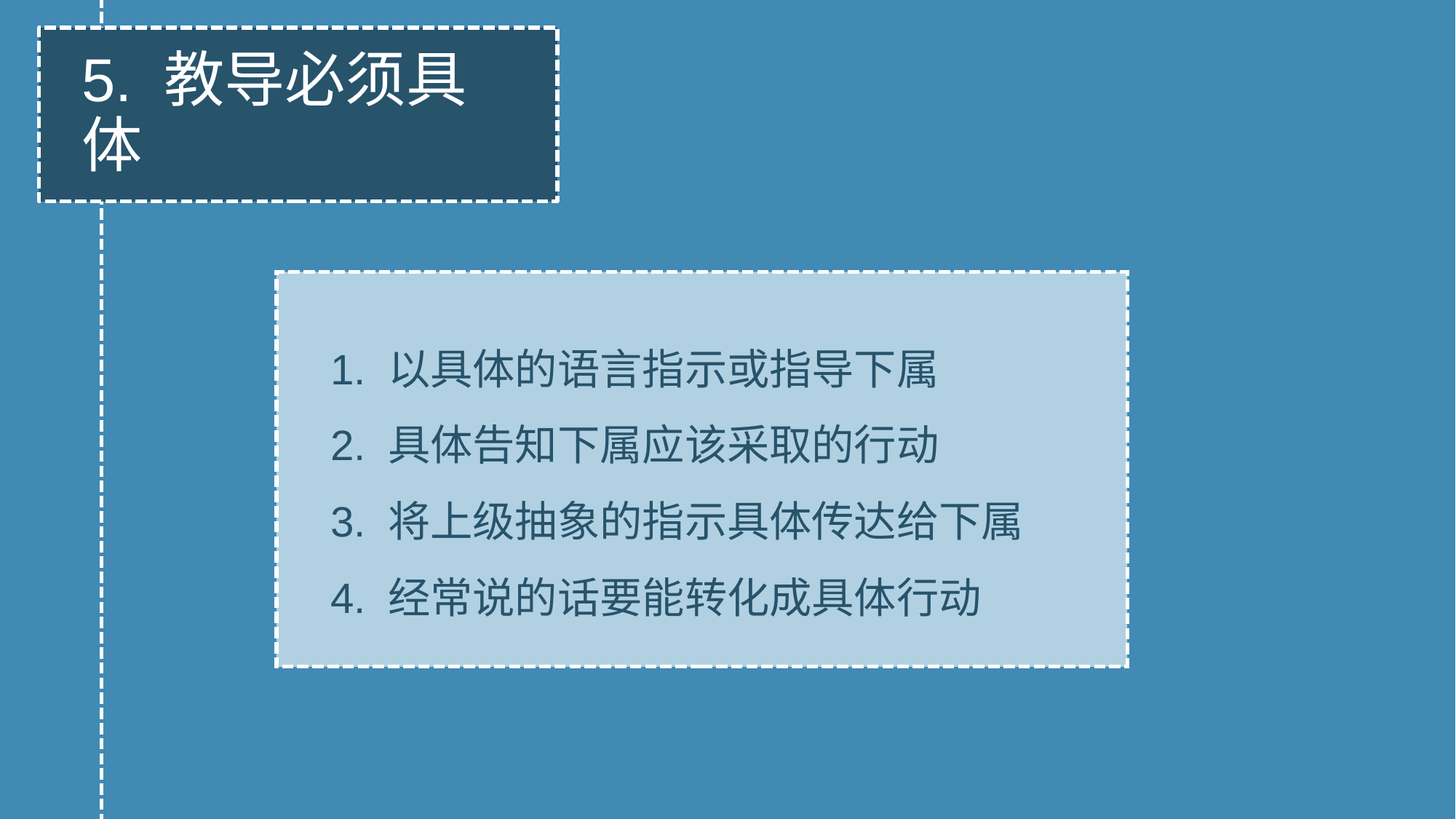

5. 教导必须具体
1. 以具体的语言指示或指导下属
2. 具体告知下属应该采取的行动
3. 将上级抽象的指示具体传达给下属
4. 经常说的话要能转化成具体行动